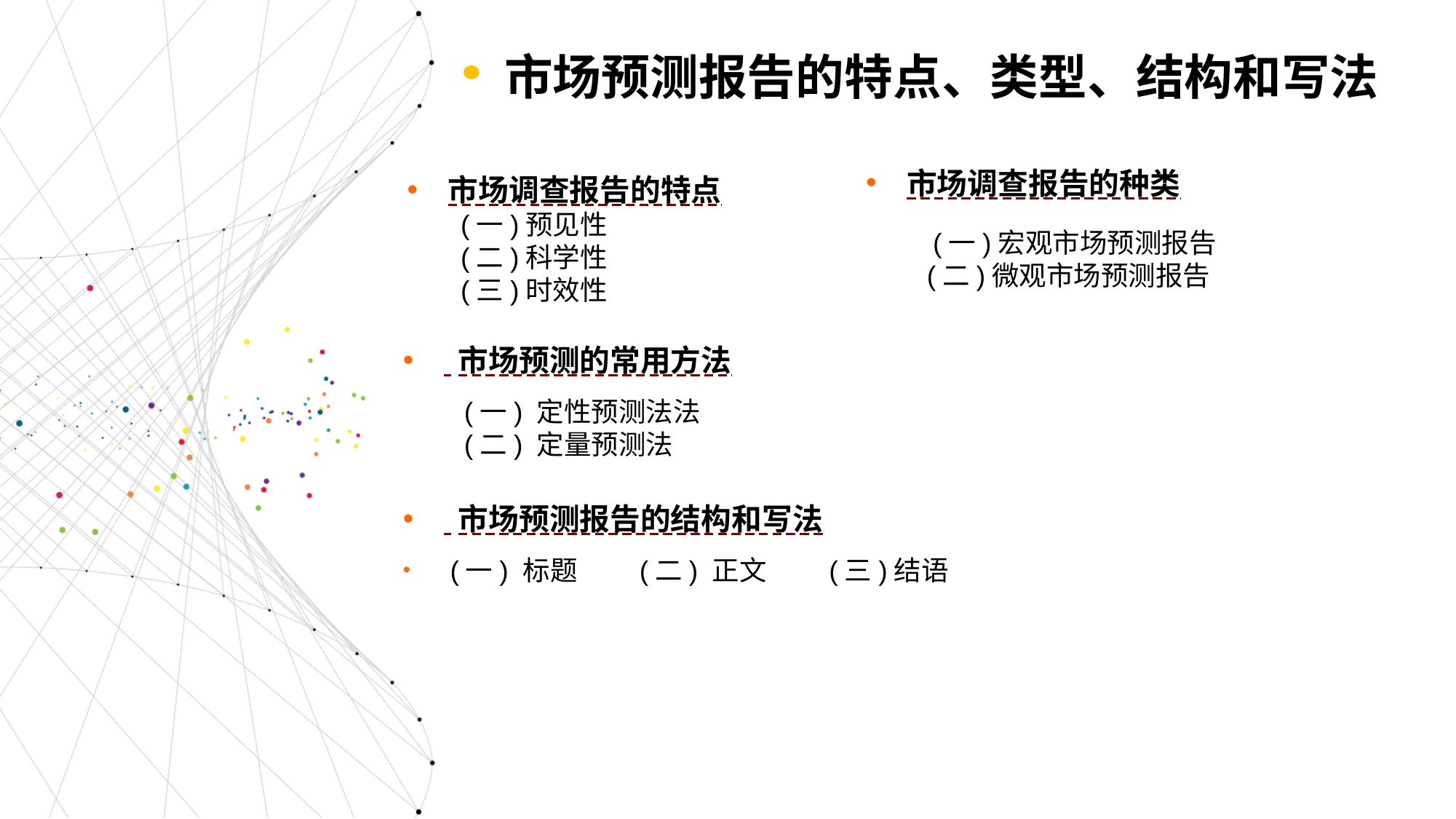

市场预测报告的特点、类型、结构和写法

市场调查报告的特点
       (一)预见性
       (二)科学性
       (三)时效性
市场调查报告的种类
         (一)宏观市场预测报告
        (二)微观市场预测报告

 市场预测的常用方法
        (一) 定性预测法法
        (二) 定量预测法

 市场预测报告的结构和写法
 (一) 标题         (二) 正文         (三)结语